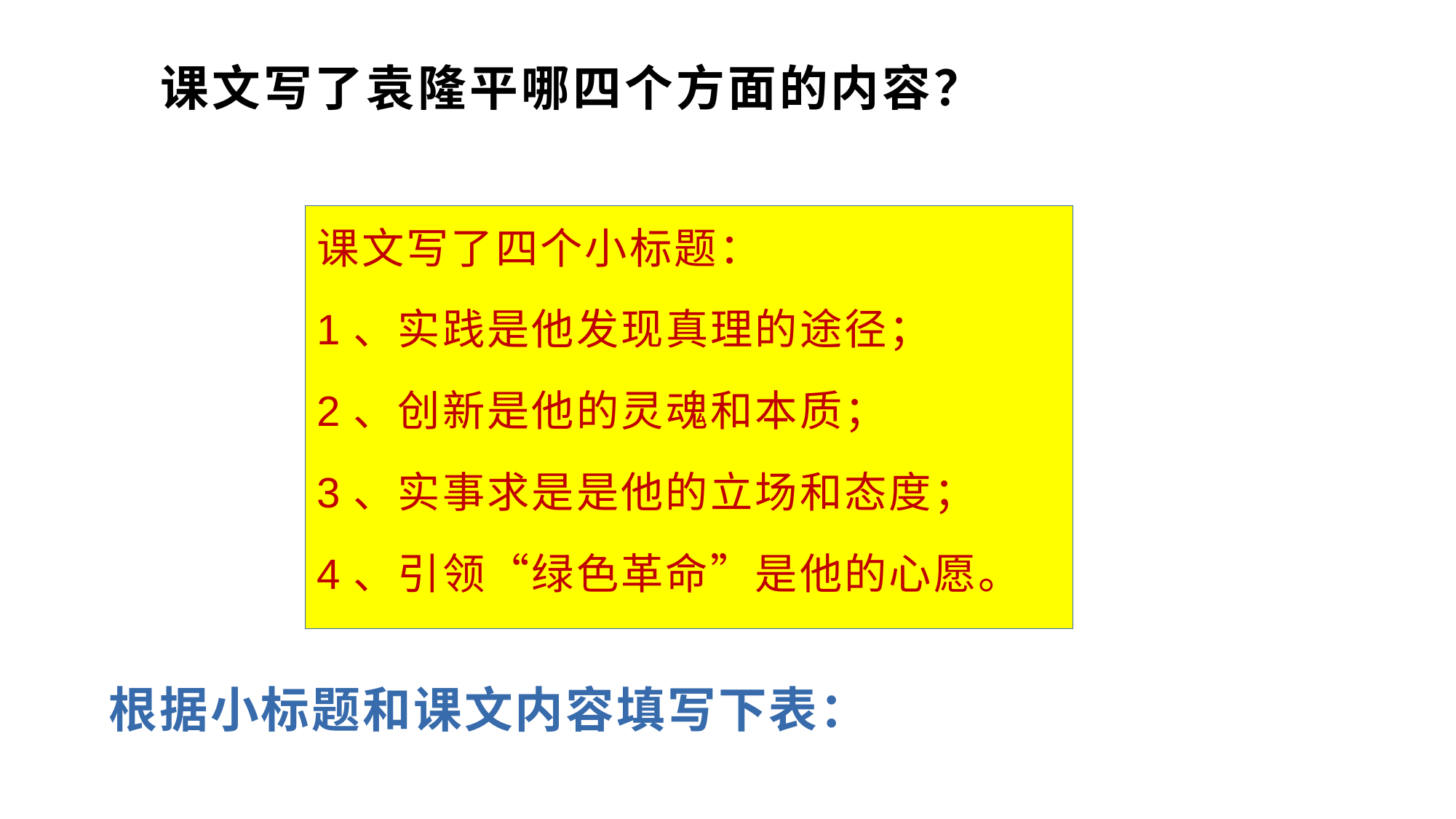

# 课文写了袁隆平哪四个方面的内容？
课文写了四个小标题：
1、实践是他发现真理的途径；
2、创新是他的灵魂和本质；
3、实事求是是他的立场和态度；
4、引领“绿色革命”是他的心愿。

根据小标题和课文内容填写下表：